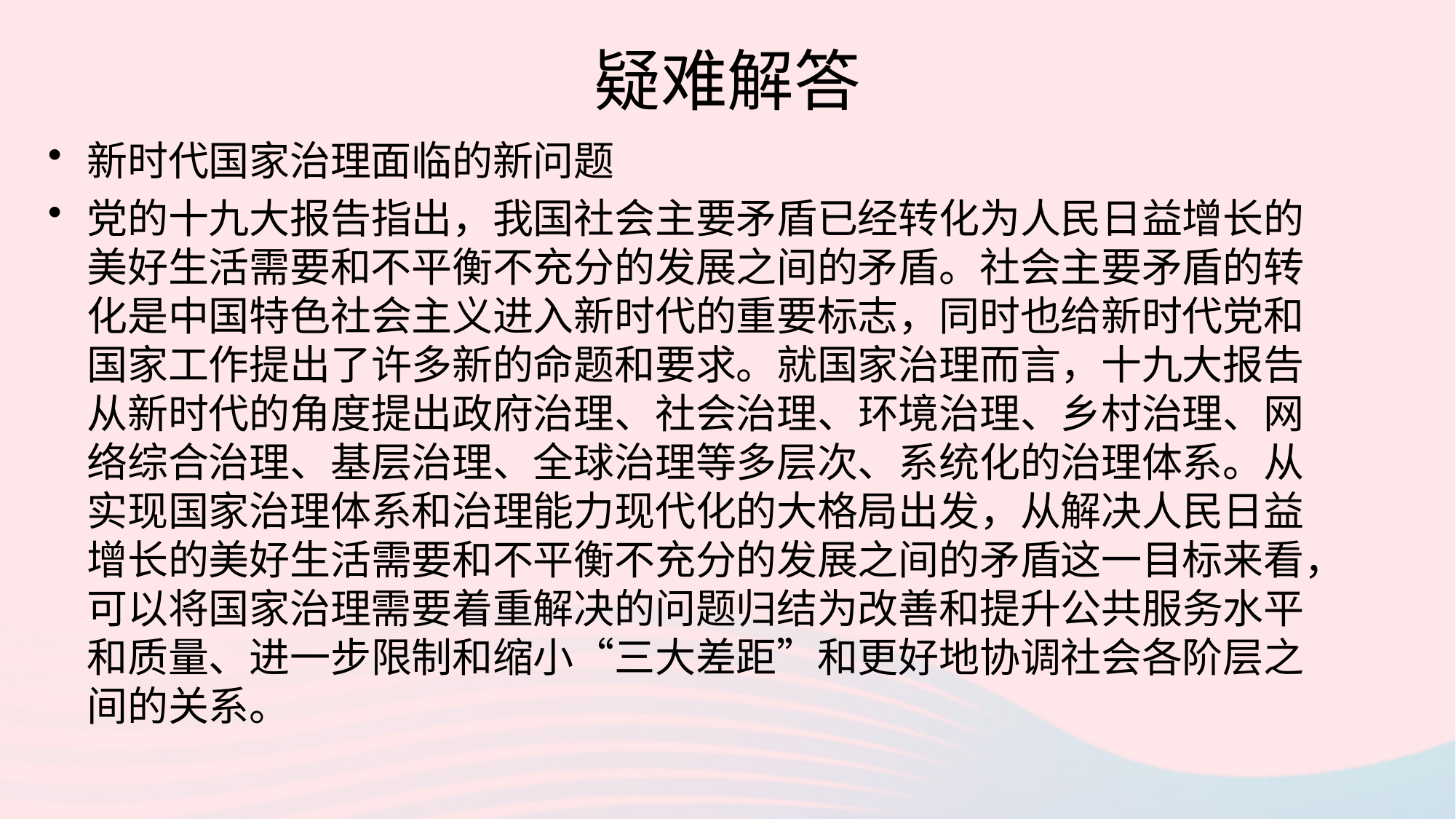

# 疑难解答
新时代国家治理面临的新问题
党的十九大报告指出，我国社会主要矛盾已经转化为人民日益增长的美好生活需要和不平衡不充分的发展之间的矛盾。社会主要矛盾的转化是中国特色社会主义进入新时代的重要标志，同时也给新时代党和国家工作提出了许多新的命题和要求。就国家治理而言，十九大报告从新时代的角度提出政府治理、社会治理、环境治理、乡村治理、网络综合治理、基层治理、全球治理等多层次、系统化的治理体系。从实现国家治理体系和治理能力现代化的大格局出发，从解决人民日益增长的美好生活需要和不平衡不充分的发展之间的矛盾这一目标来看，可以将国家治理需要着重解决的问题归结为改善和提升公共服务水平和质量、进一步限制和缩小“三大差距”和更好地协调社会各阶层之间的关系。